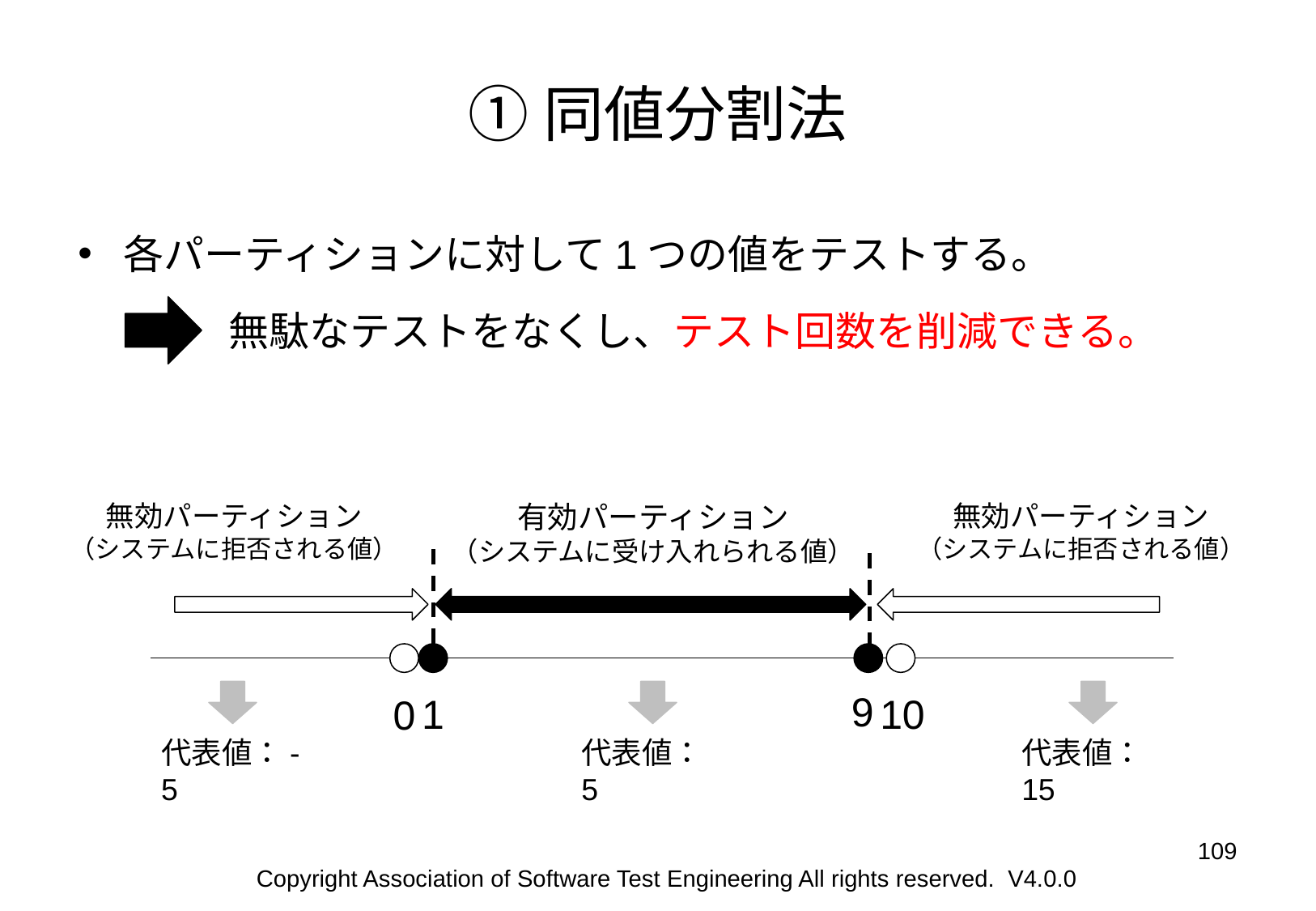

# ①同値分割法
各パーティションに対して1つの値をテストする。

無駄なテストをなくし、テスト回数を削減できる。
無効パーティション
（システムに拒否される値）
有効パーティション
（システムに受け入れられる値）
無効パーティション
（システムに拒否される値）

9

10
1
0
代表値：-5
代表値：5
代表値：15
109
Copyright Association of Software Test Engineering All rights reserved.  V4.0.0